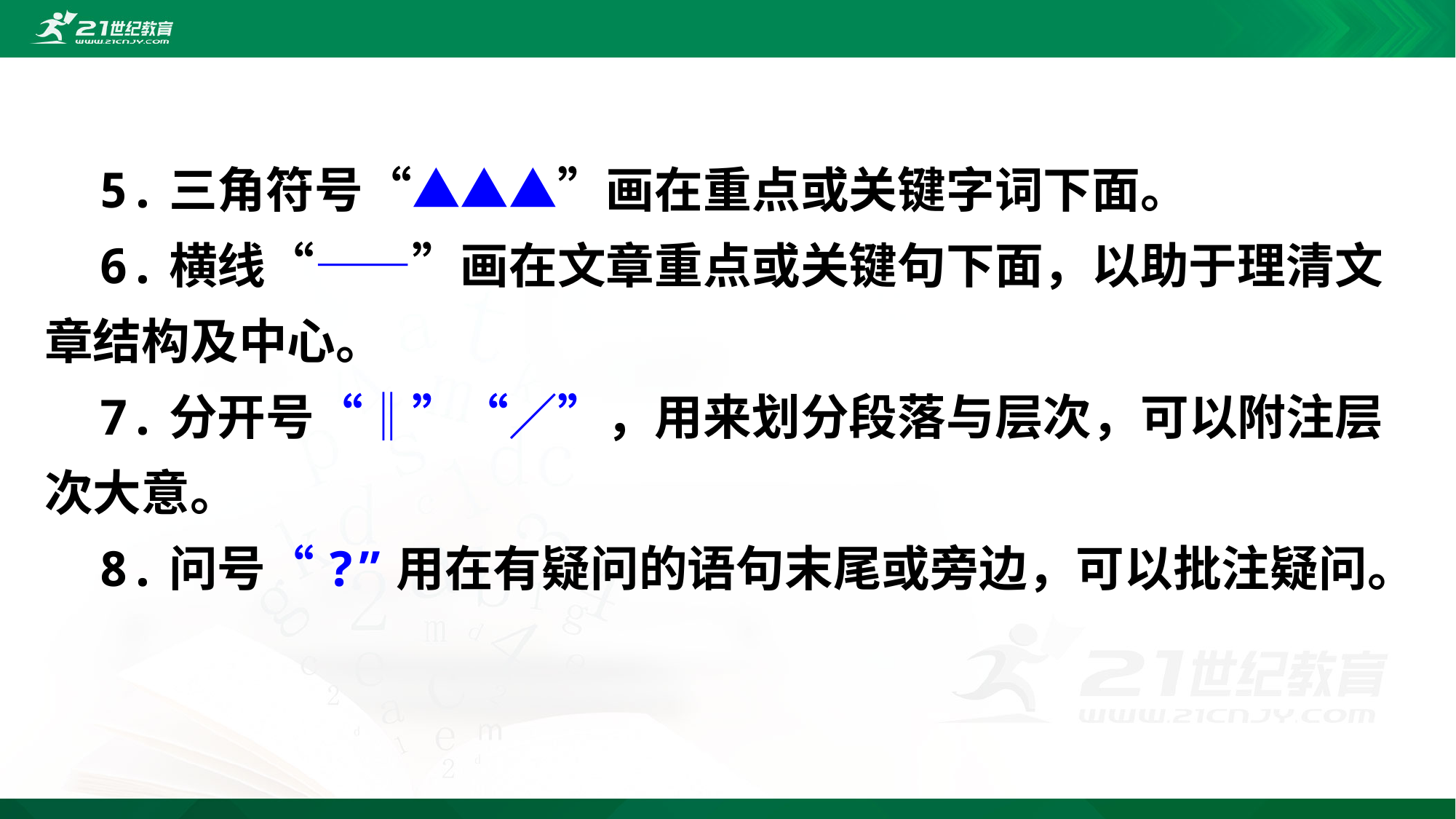

5.三角符号“▲▲▲”画在重点或关键字词下面。
6.横线“——”画在文章重点或关键句下面，以助于理清文章结构及中心。
7.分开号“‖”“／”，用来划分段落与层次，可以附注层次大意。
8.问号“?”用在有疑问的语句末尾或旁边，可以批注疑问。